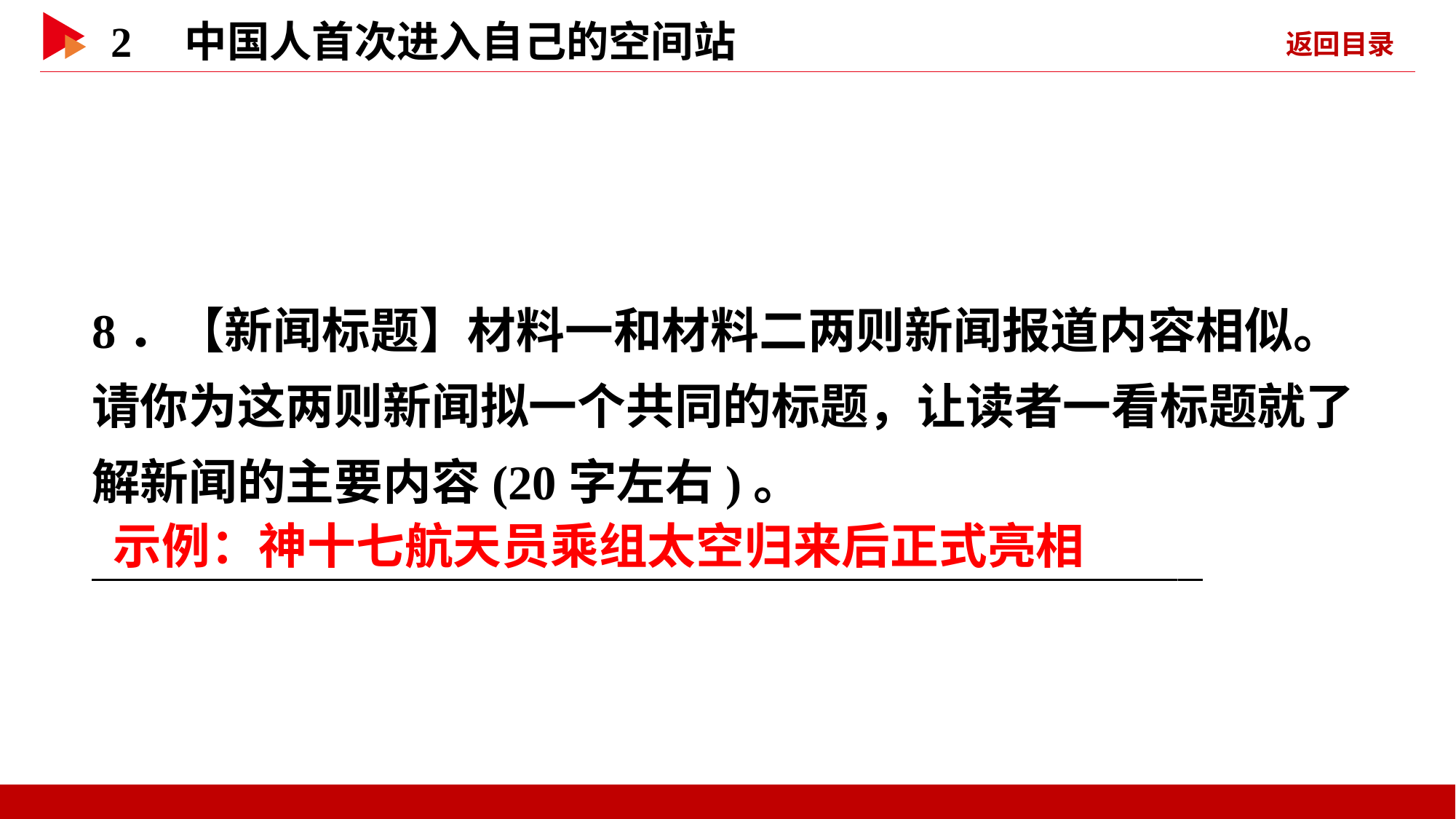

8．【新闻标题】材料一和材料二两则新闻报道内容相似。请你为这两则新闻拟一个共同的标题，让读者一看标题就了解新闻的主要内容(20字左右)。
                                                                                 _
 示例：神十七航天员乘组太空归来后正式亮相